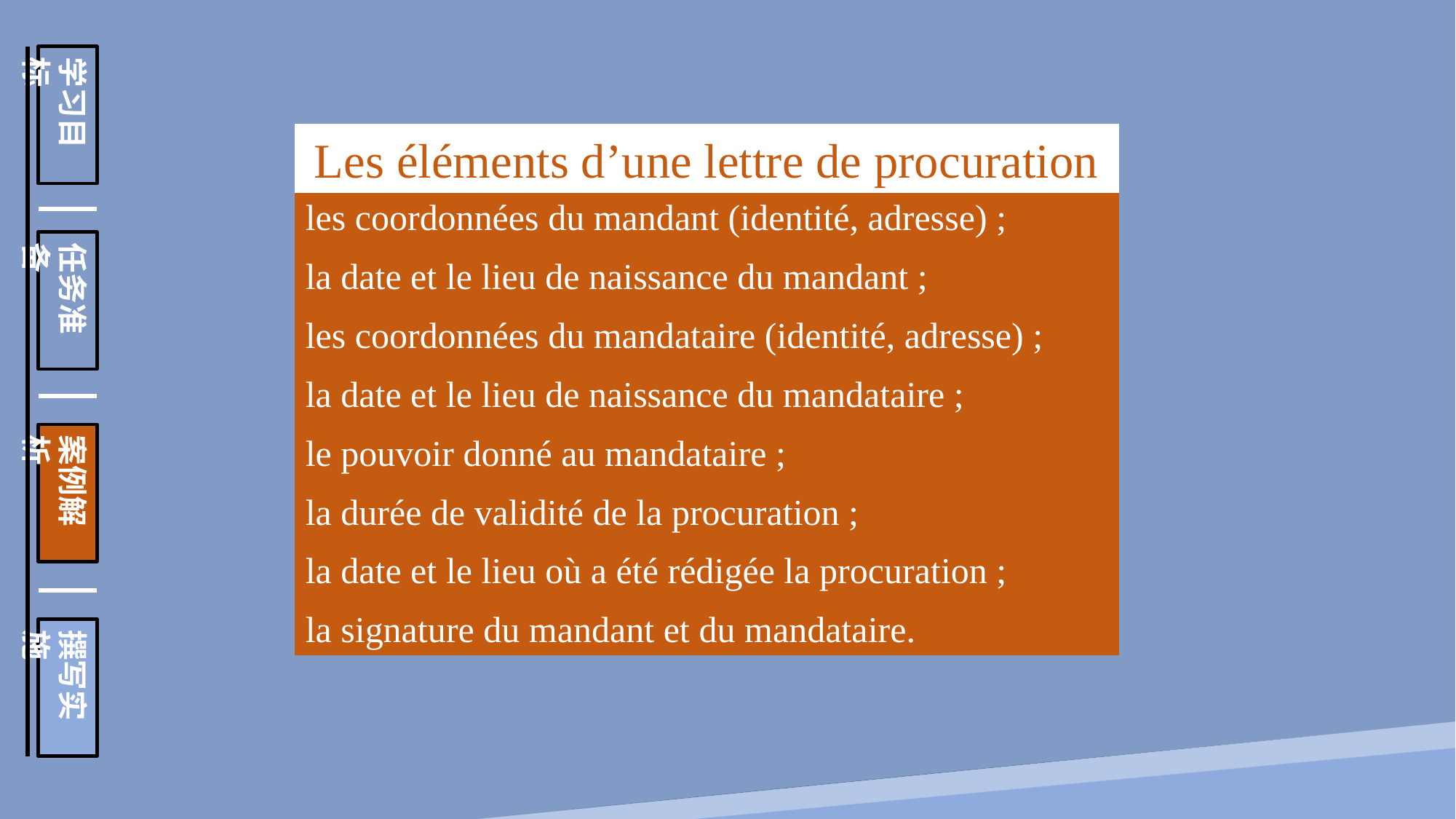

学习目标
任务准备
案例解析
撰写实施
Les éléments d’une lettre de procuration
les coordonnées du mandant (identité, adresse) ;
la date et le lieu de naissance du mandant ;
les coordonnées du mandataire (identité, adresse) ;
la date et le lieu de naissance du mandataire ;
le pouvoir donné au mandataire ;
la durée de validité de la procuration ;
la date et le lieu où a été rédigée la procuration ;
la signature du mandant et du mandataire.